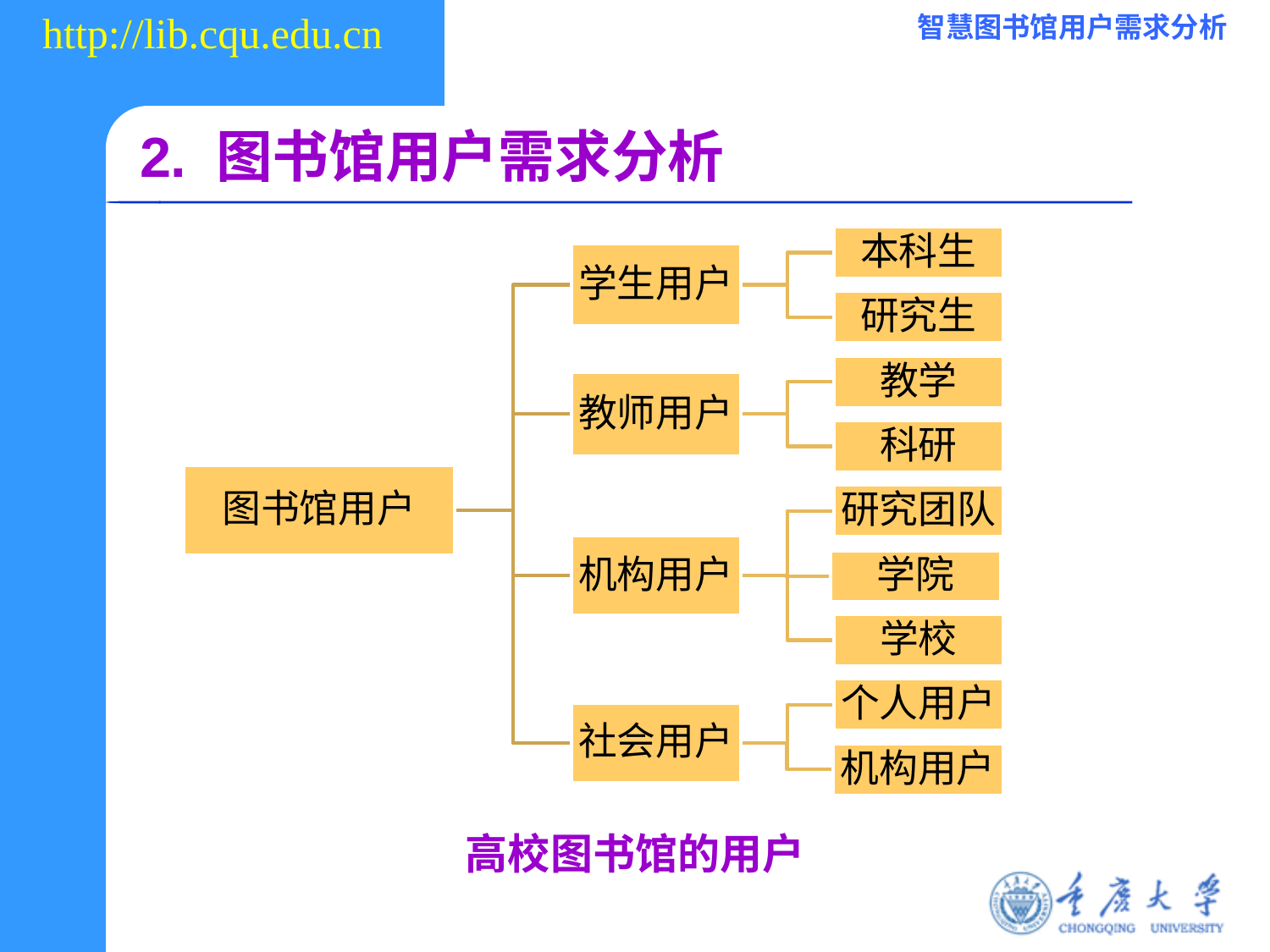

# 2. 图书馆用户需求分析

图书馆用户
学生用户
本科生
研究生
教师用户
教学
科研
机构用户
研究团队
学院
学校
社会用户
个人用户
机构用户
高校图书馆的用户